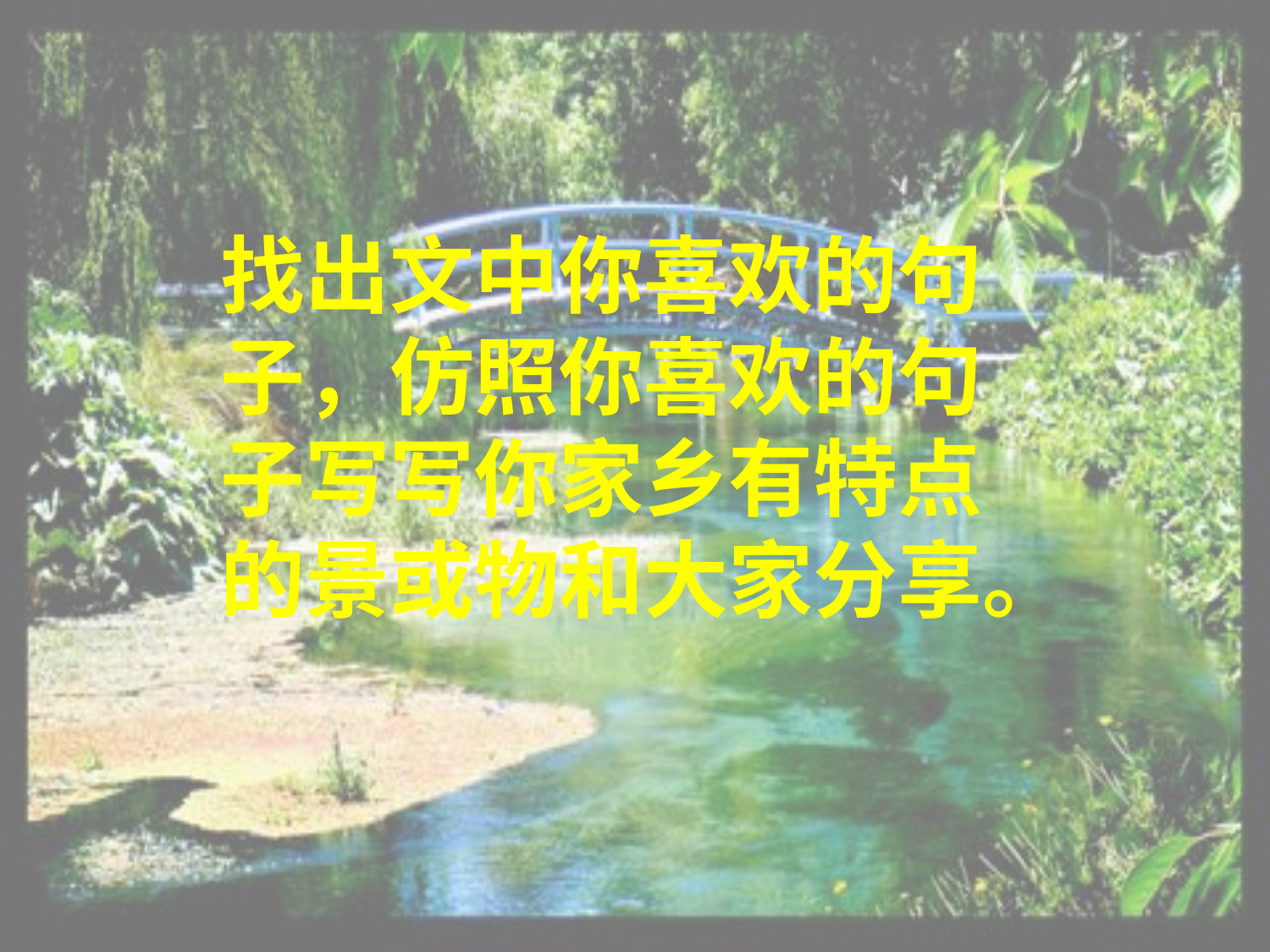

找出文中你喜欢的句子，仿照你喜欢的句子写写你家乡有特点的景或物和大家分享。